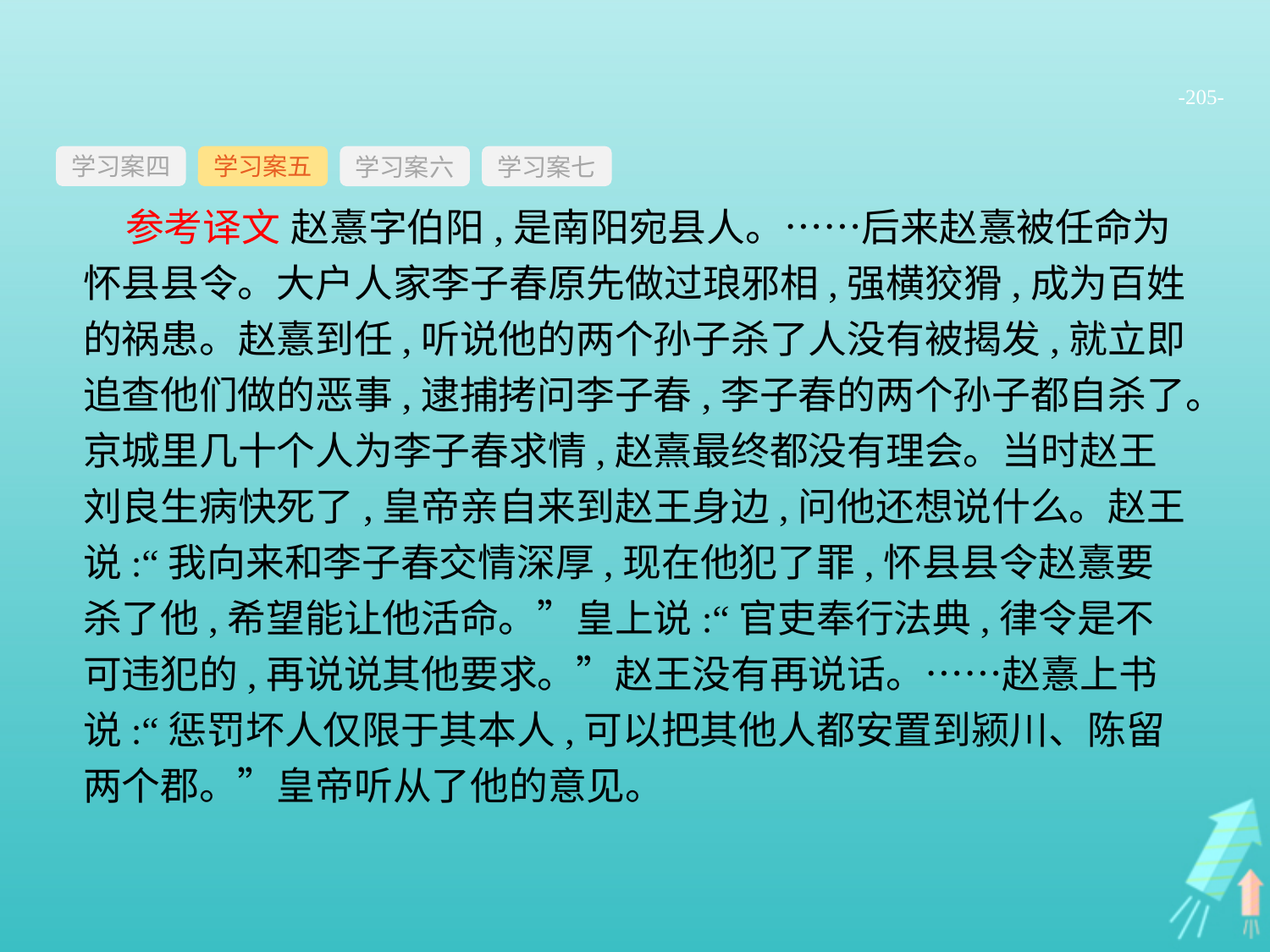

-205-
学习案四
学习案六
学习案七
学习案五
参考译文 赵憙字伯阳,是南阳宛县人。……后来赵憙被任命为怀县县令。大户人家李子春原先做过琅邪相,强横狡猾,成为百姓的祸患。赵憙到任,听说他的两个孙子杀了人没有被揭发,就立即追查他们做的恶事,逮捕拷问李子春,李子春的两个孙子都自杀了。京城里几十个人为李子春求情,赵熹最终都没有理会。当时赵王刘良生病快死了,皇帝亲自来到赵王身边,问他还想说什么。赵王说:“我向来和李子春交情深厚,现在他犯了罪,怀县县令赵憙要杀了他,希望能让他活命。”皇上说:“官吏奉行法典,律令是不可违犯的,再说说其他要求。”赵王没有再说话。……赵憙上书说:“惩罚坏人仅限于其本人,可以把其他人都安置到颍川、陈留两个郡。”皇帝听从了他的意见。